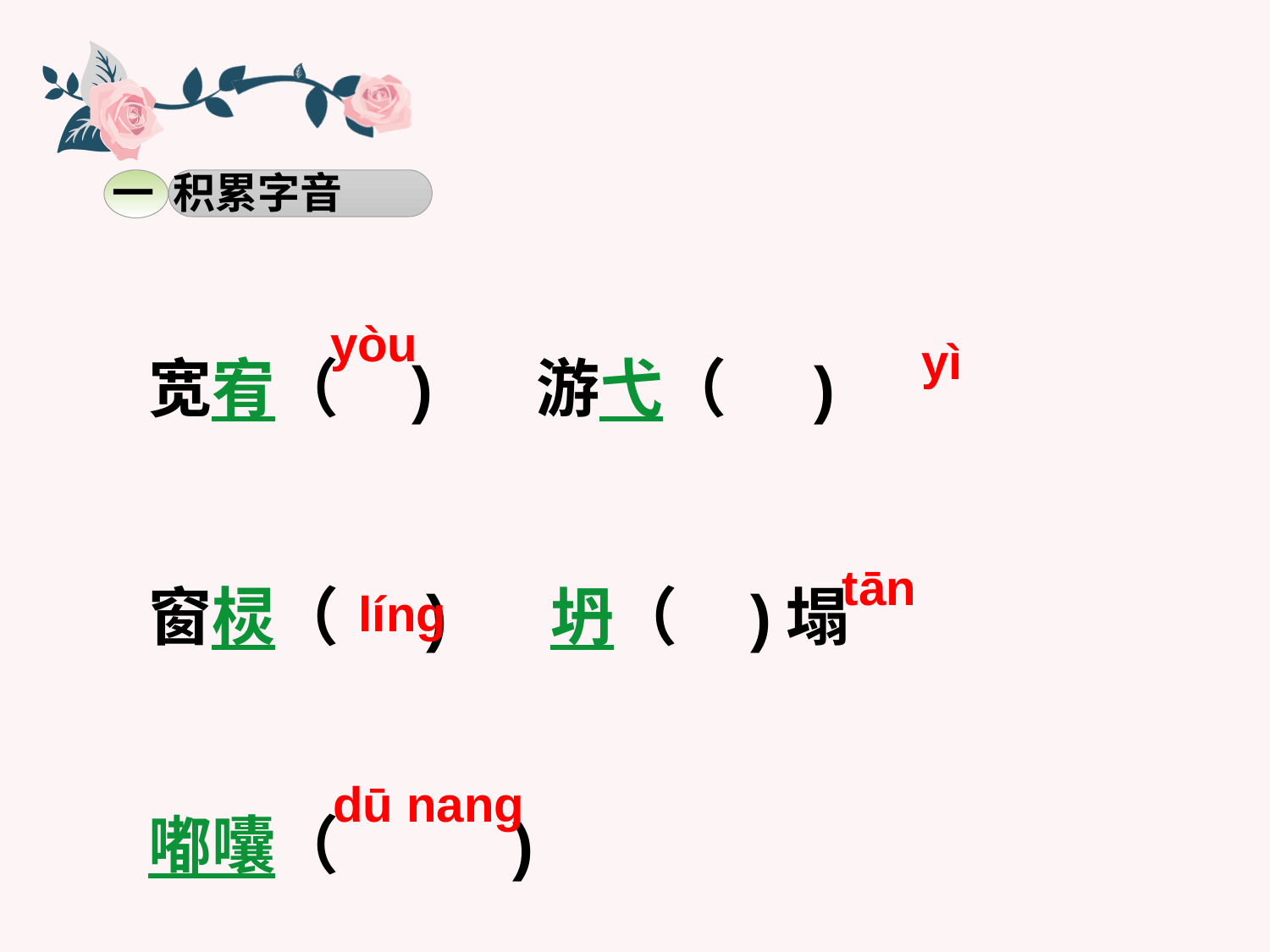

一  积累字音

宽宥（    )     游弋（     )
窗棂（     )     坍（    )塌
嘟囔（           )
yòu
yì
tān
líng
dū nang